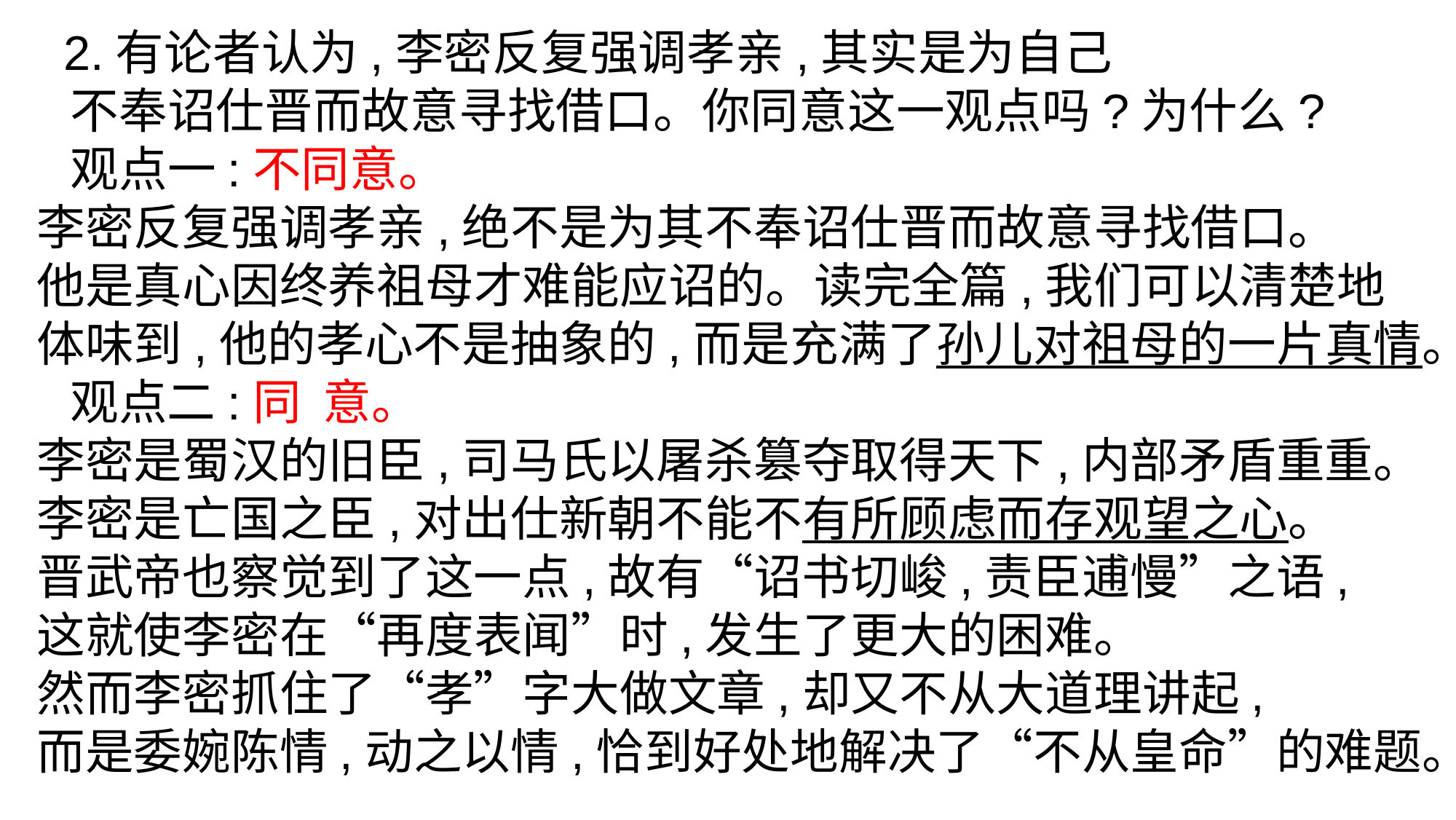

2.有论者认为,李密反复强调孝亲,其实是为自己
  不奉诏仕晋而故意寻找借口。你同意这一观点吗?为什么?
  观点一:不同意。
李密反复强调孝亲,绝不是为其不奉诏仕晋而故意寻找借口。
他是真心因终养祖母才难能应诏的。读完全篇,我们可以清楚地
体味到,他的孝心不是抽象的,而是充满了孙儿对祖母的一片真情。
  观点二:同  意。
李密是蜀汉的旧臣,司马氏以屠杀篡夺取得天下,内部矛盾重重。李密是亡国之臣,对出仕新朝不能不有所顾虑而存观望之心。
晋武帝也察觉到了这一点,故有“诏书切峻,责臣逋慢”之语,
这就使李密在“再度表闻”时,发生了更大的困难。
然而李密抓住了“孝”字大做文章,却又不从大道理讲起,
而是委婉陈情,动之以情,恰到好处地解决了“不从皇命”的难题。